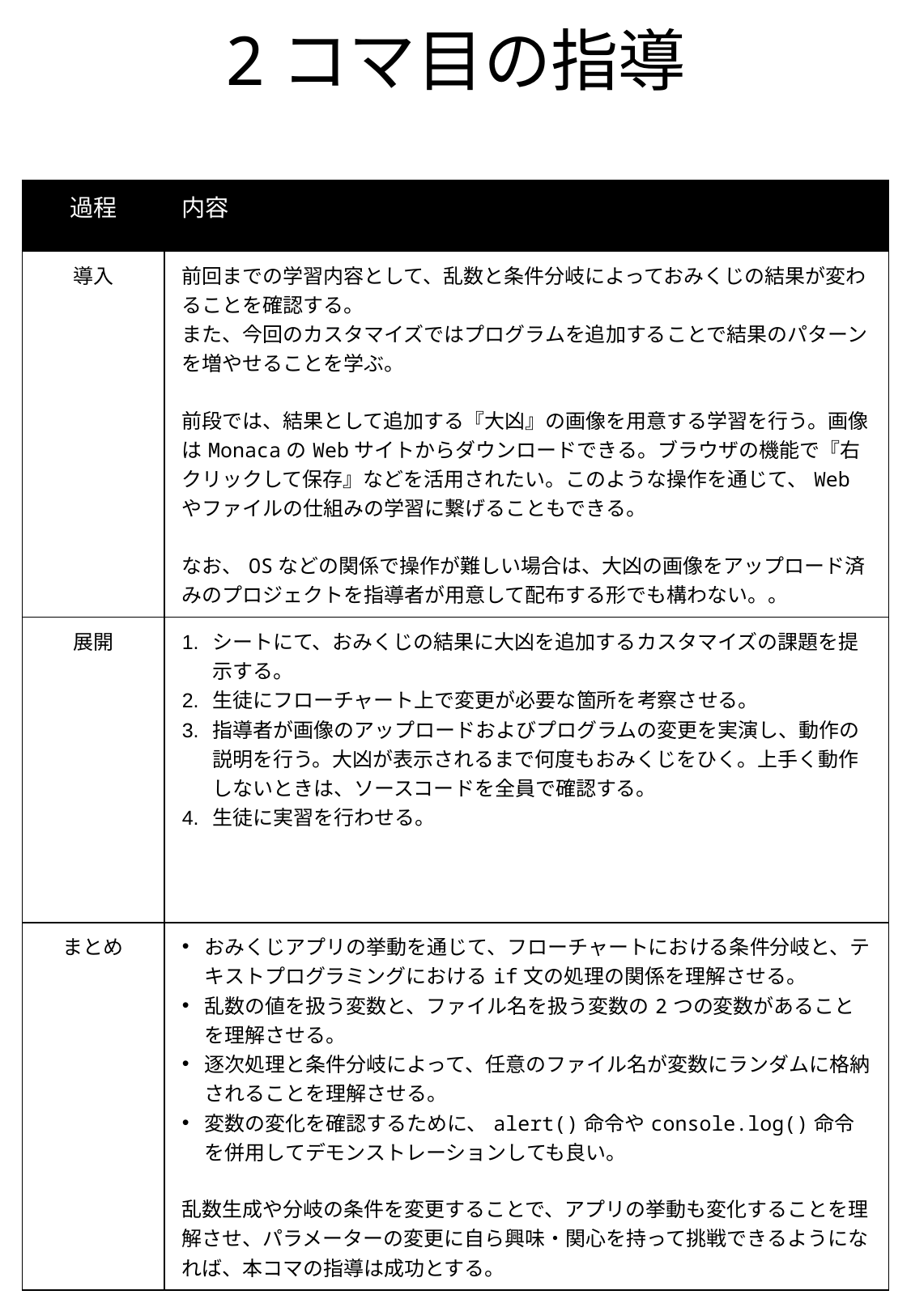

# 2コマ目の指導
| 過程 | 内容 |
| --- | --- |
| 導入 | 前回までの学習内容として、乱数と条件分岐によっておみくじの結果が変わることを確認する。 また、今回のカスタマイズではプログラムを追加することで結果のパターンを増やせることを学ぶ。 前段では、結果として追加する『大凶』の画像を用意する学習を行う。画像はMonacaのWebサイトからダウンロードできる。ブラウザの機能で『右クリックして保存』などを活用されたい。このような操作を通じて、Webやファイルの仕組みの学習に繋げることもできる。 なお、OSなどの関係で操作が難しい場合は、大凶の画像をアップロード済みのプロジェクトを指導者が用意して配布する形でも構わない。。 |
| 展開 | シートにて、おみくじの結果に大凶を追加するカスタマイズの課題を提示する。 生徒にフローチャート上で変更が必要な箇所を考察させる。 指導者が画像のアップロードおよびプログラムの変更を実演し、動作の説明を行う。大凶が表示されるまで何度もおみくじをひく。上手く動作しないときは、ソースコードを全員で確認する。 生徒に実習を行わせる。 |
| まとめ | おみくじアプリの挙動を通じて、フローチャートにおける条件分岐と、テキストプログラミングにおけるif文の処理の関係を理解させる。 乱数の値を扱う変数と、ファイル名を扱う変数の2つの変数があることを理解させる。 逐次処理と条件分岐によって、任意のファイル名が変数にランダムに格納されることを理解させる。 変数の変化を確認するために、alert()命令やconsole.log()命令を併用してデモンストレーションしても良い。 乱数生成や分岐の条件を変更することで、アプリの挙動も変化することを理解させ、パラメーターの変更に自ら興味・関心を持って挑戦できるようになれば、本コマの指導は成功とする。 |